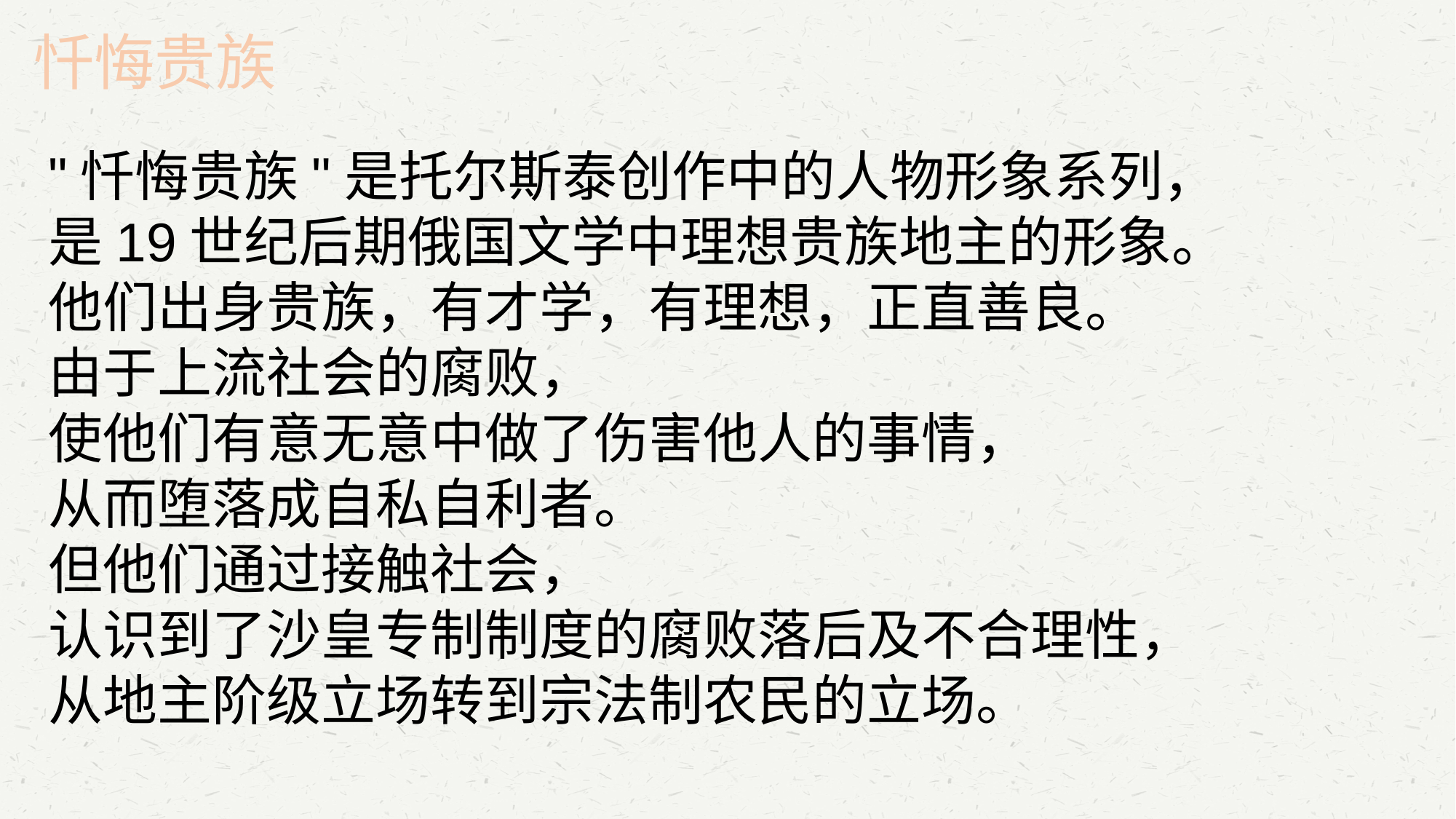

忏悔贵族
"忏悔贵族"是托尔斯泰创作中的人物形象系列，
是19世纪后期俄国文学中理想贵族地主的形象。
他们出身贵族，有才学，有理想，正直善良。
由于上流社会的腐败，
使他们有意无意中做了伤害他人的事情，
从而堕落成自私自利者。
但他们通过接触社会，
认识到了沙皇专制制度的腐败落后及不合理性，
从地主阶级立场转到宗法制农民的立场。